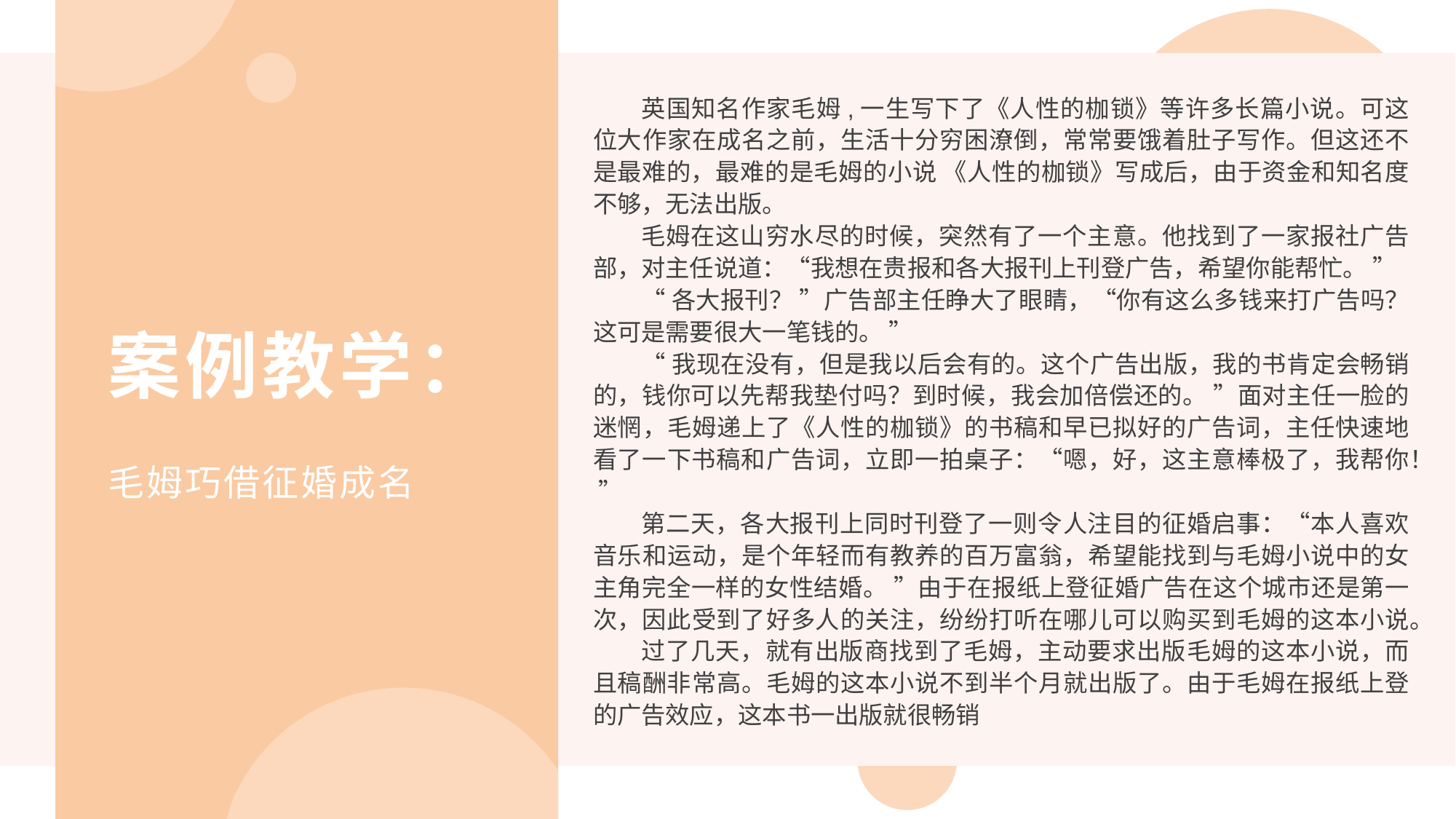

英国知名作家毛姆,一生写下了《人性的枷锁》等许多长篇小说。可这位大作家在成名之前，生活十分穷困潦倒，常常要饿着肚子写作。但这还不是最难的，最难的是毛姆的小说 《人性的枷锁》写成后，由于资金和知名度不够，无法出版。
毛姆在这山穷水尽的时候，突然有了一个主意。他找到了一家报社广告部，对主任说道：“我想在贵报和各大报刊上刊登广告，希望你能帮忙。 ”
“各大报刊？ ”广告部主任睁大了眼睛，“你有这么多钱来打广告吗？这可是需要很大一笔钱的。 ”
“我现在没有，但是我以后会有的。这个广告出版，我的书肯定会畅销的，钱你可以先帮我垫付吗？到时候，我会加倍偿还的。 ”面对主任一脸的迷惘，毛姆递上了《人性的枷锁》的书稿和早已拟好的广告词，主任快速地看了一下书稿和广告词，立即一拍桌子：“嗯，好，这主意棒极了，我帮你！ ”
第二天，各大报刊上同时刊登了一则令人注目的征婚启事：“本人喜欢音乐和运动，是个年轻而有教养的百万富翁，希望能找到与毛姆小说中的女主角完全一样的女性结婚。 ”由于在报纸上登征婚广告在这个城市还是第一次，因此受到了好多人的关注，纷纷打听在哪儿可以购买到毛姆的这本小说。
过了几天，就有出版商找到了毛姆，主动要求出版毛姆的这本小说，而且稿酬非常高。毛姆的这本小说不到半个月就出版了。由于毛姆在报纸上登的广告效应，这本书一出版就很畅销
案例教学：
毛姆巧借征婚成名